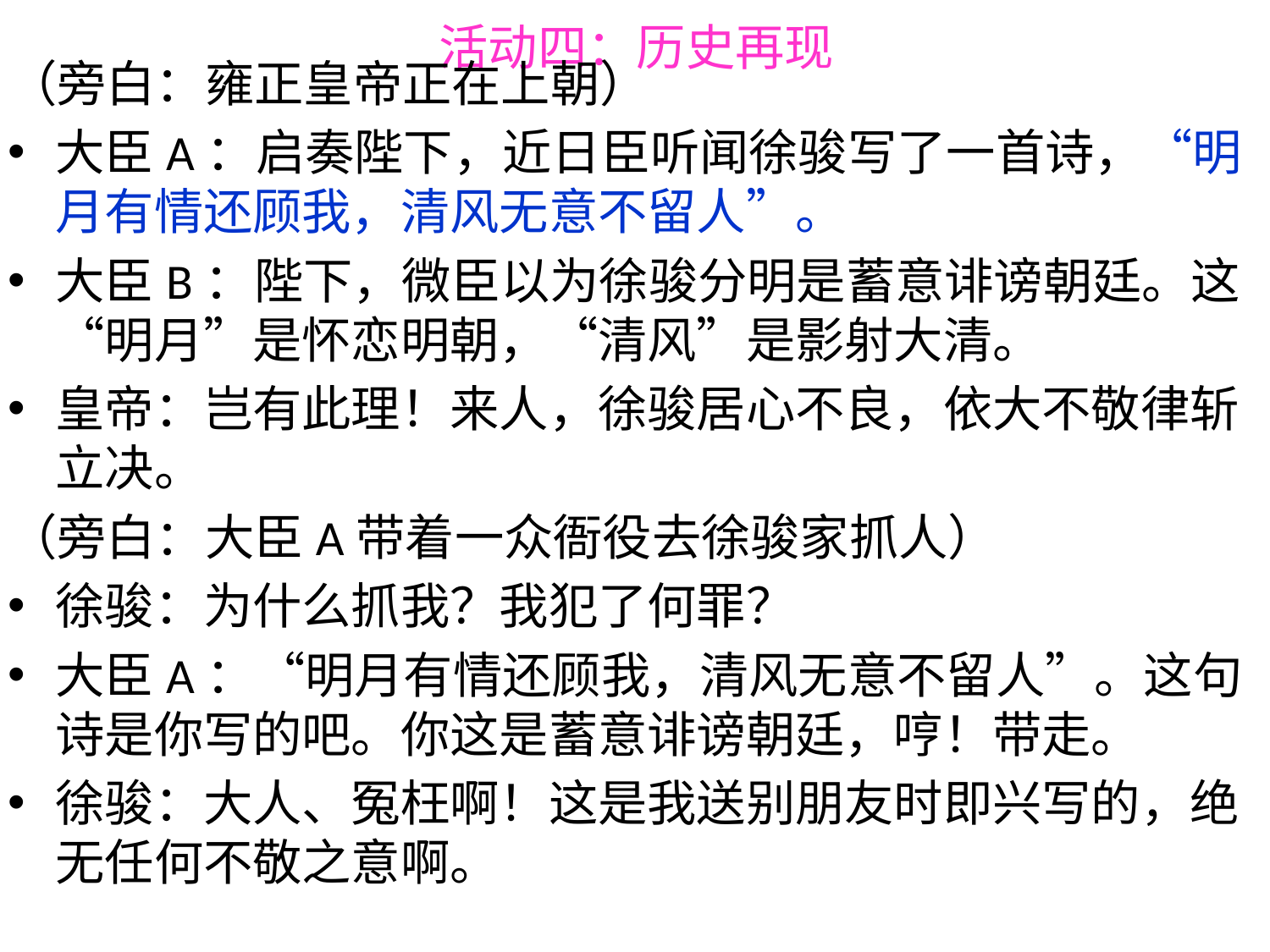

# 活动四：历史再现
（旁白：雍正皇帝正在上朝）
大臣A：启奏陛下，近日臣听闻徐骏写了一首诗，“明月有情还顾我，清风无意不留人”。
大臣B：陛下，微臣以为徐骏分明是蓄意诽谤朝廷。这“明月”是怀恋明朝，“清风”是影射大清。
皇帝：岂有此理！来人，徐骏居心不良，依大不敬律斩立决。
（旁白：大臣A带着一众衙役去徐骏家抓人）
徐骏：为什么抓我？我犯了何罪？
大臣A：“明月有情还顾我，清风无意不留人”。这句诗是你写的吧。你这是蓄意诽谤朝廷，哼！带走。
徐骏：大人、冤枉啊！这是我送别朋友时即兴写的，绝无任何不敬之意啊。